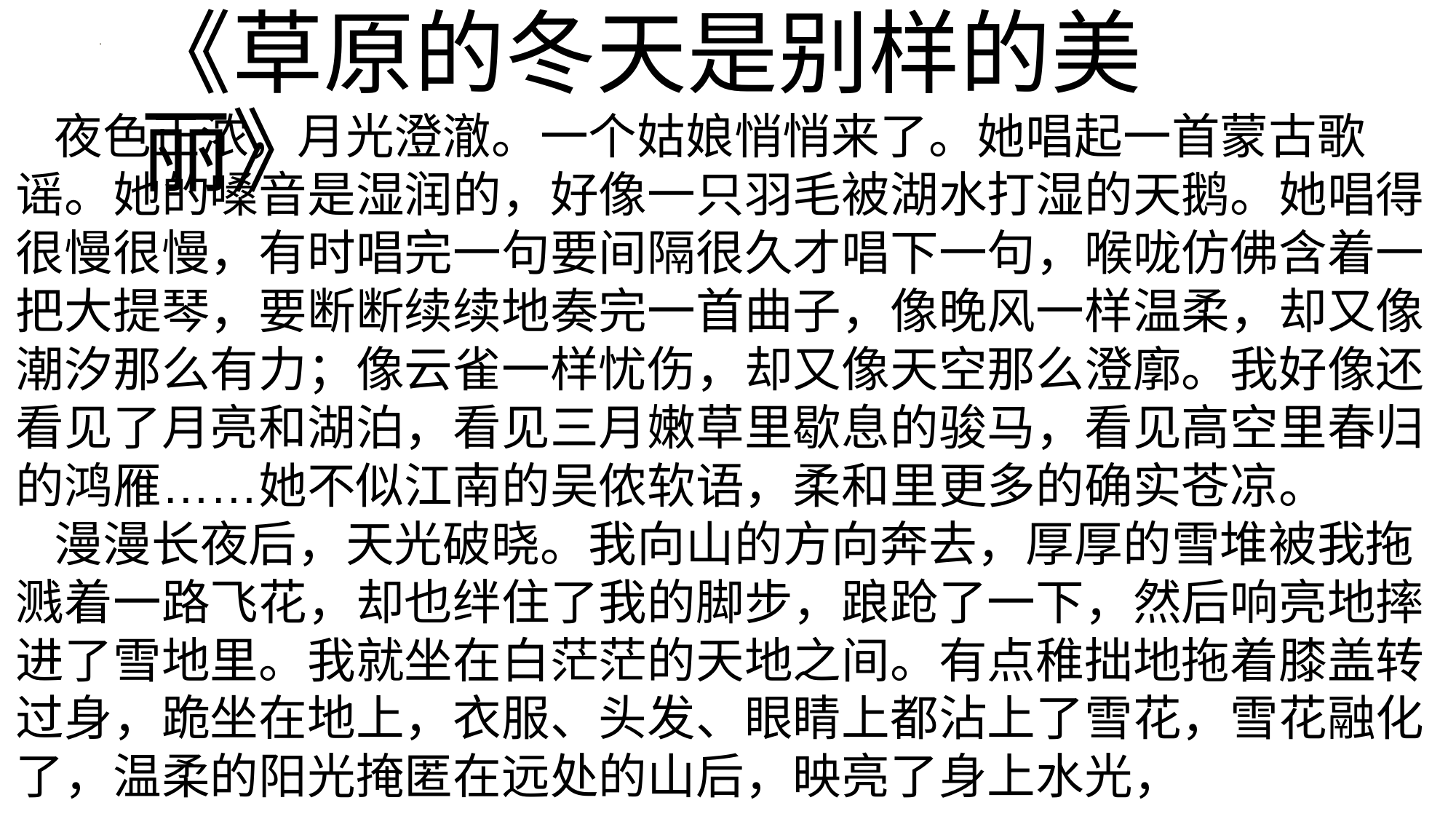

《草原的冬天是别样的美丽》
  夜色正浓，月光澄澈。一个姑娘悄悄来了。她唱起一首蒙古歌谣。她的嗓音是湿润的，好像一只羽毛被湖水打湿的天鹅。她唱得很慢很慢，有时唱完一句要间隔很久才唱下一句，喉咙仿佛含着一把大提琴，要断断续续地奏完一首曲子，像晚风一样温柔，却又像潮汐那么有力；像云雀一样忧伤，却又像天空那么澄廓。我好像还看见了月亮和湖泊，看见三月嫩草里歇息的骏马，看见高空里春归的鸿雁……她不似江南的吴侬软语，柔和里更多的确实苍凉。
  漫漫长夜后，天光破晓。我向山的方向奔去，厚厚的雪堆被我拖溅着一路飞花，却也绊住了我的脚步，踉跄了一下，然后响亮地摔进了雪地里。我就坐在白茫茫的天地之间。有点稚拙地拖着膝盖转过身，跪坐在地上，衣服、头发、眼睛上都沾上了雪花，雪花融化了，温柔的阳光掩匿在远处的山后，映亮了身上水光，